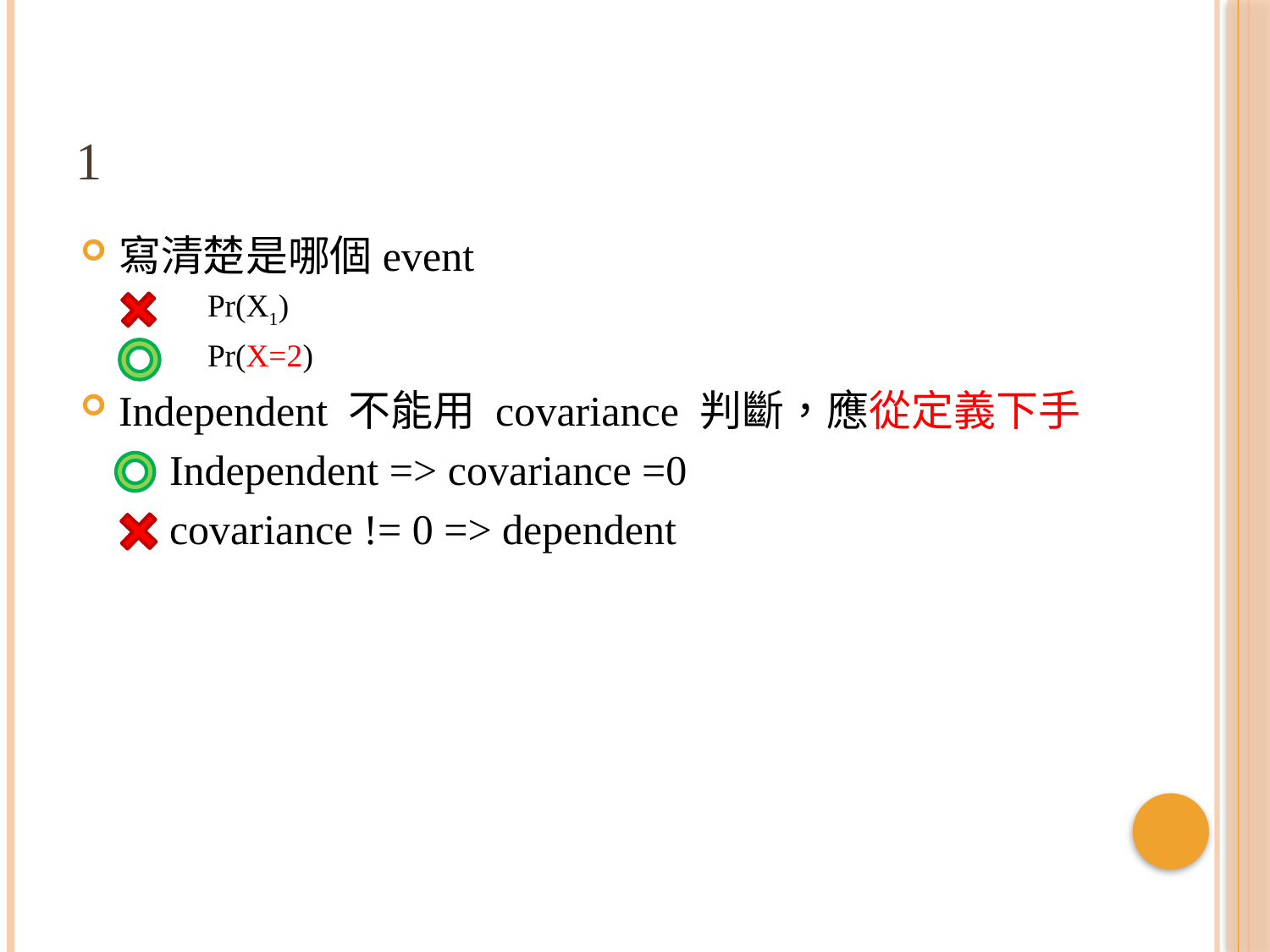

# 1
寫清楚是哪個event
Pr(X1)
Pr(X=2)
Independent 不能用 covariance 判斷，應從定義下手
Independent => covariance =0
covariance != 0 => dependent